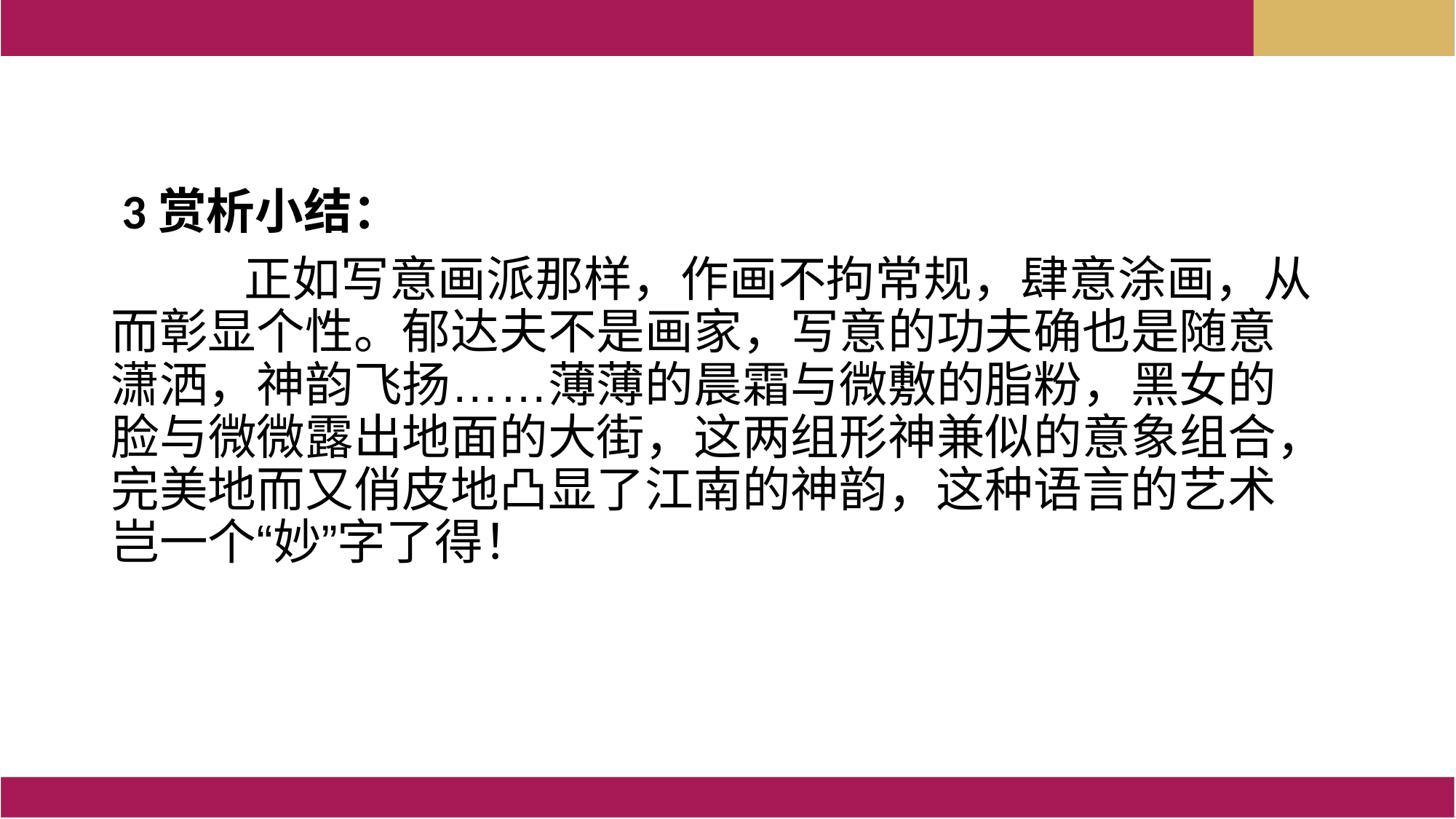

3赏析小结：
         正如写意画派那样，作画不拘常规，肆意涂画，从而彰显个性。郁达夫不是画家，写意的功夫确也是随意潇洒，神韵飞扬……薄薄的晨霜与微敷的脂粉，黑女的脸与微微露出地面的大街，这两组形神兼似的意象组合，完美地而又俏皮地凸显了江南的神韵，这种语言的艺术岂一个“妙”字了得！